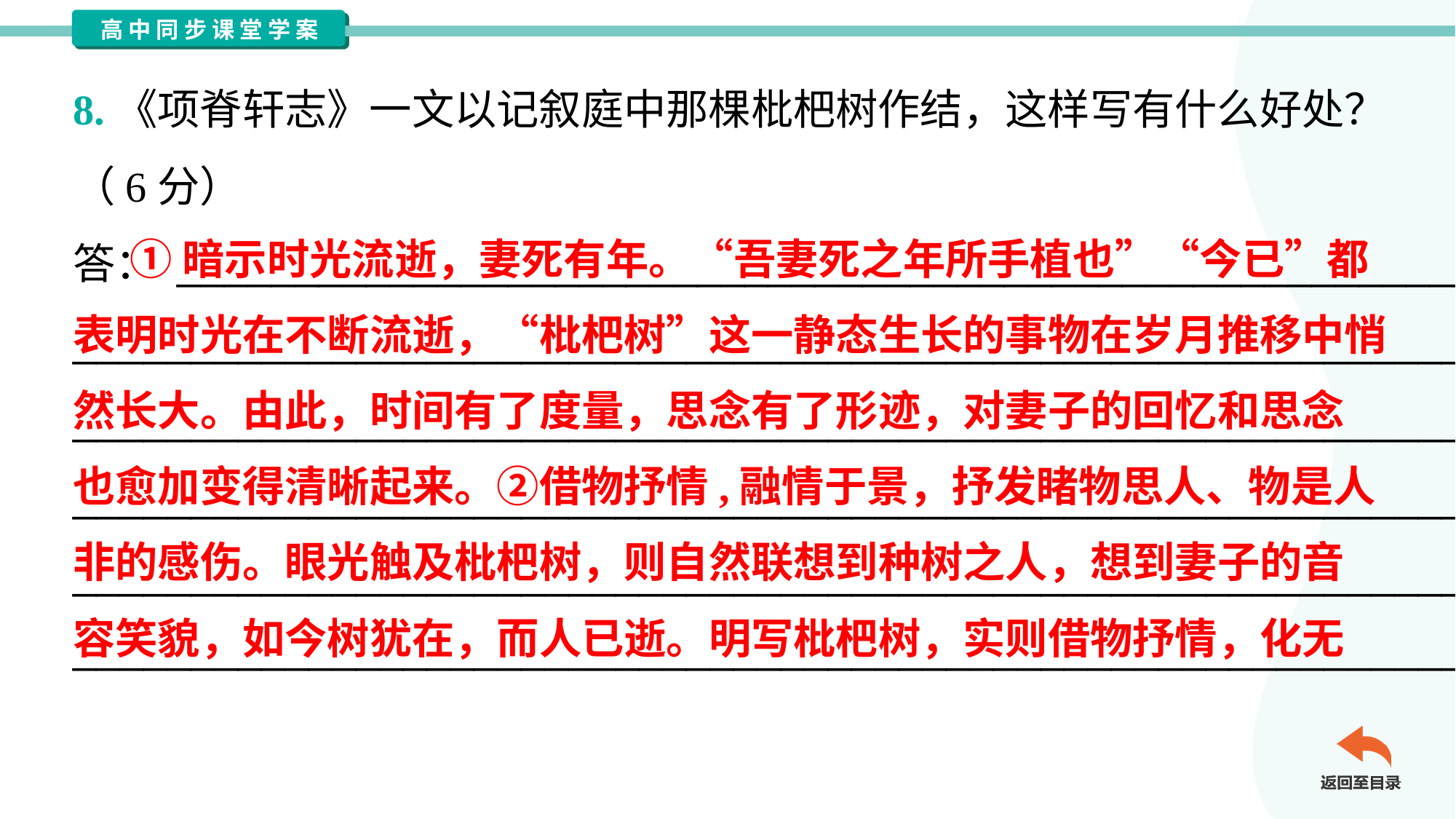

8.《项脊轩志》一文以记叙庭中那棵枇杷树作结，这样写有什么好处？
（6分）
答： ________________________________________________________
_____________________________________________________________
_____________________________________________________________
_____________________________________________________________
_____________________________________________________________
_____________________________________________________________
      ①暗示时光流逝，妻死有年。“吾妻死之年所手植也”“今已”都
表明时光在不断流逝，“枇杷树”这一静态生长的事物在岁月推移中悄
然长大。由此，时间有了度量，思念有了形迹，对妻子的回忆和思念
也愈加变得清晰起来。②借物抒情,融情于景，抒发睹物思人、物是人
非的感伤。眼光触及枇杷树，则自然联想到种树之人，想到妻子的音
容笑貌，如今树犹在，而人已逝。明写枇杷树，实则借物抒情，化无